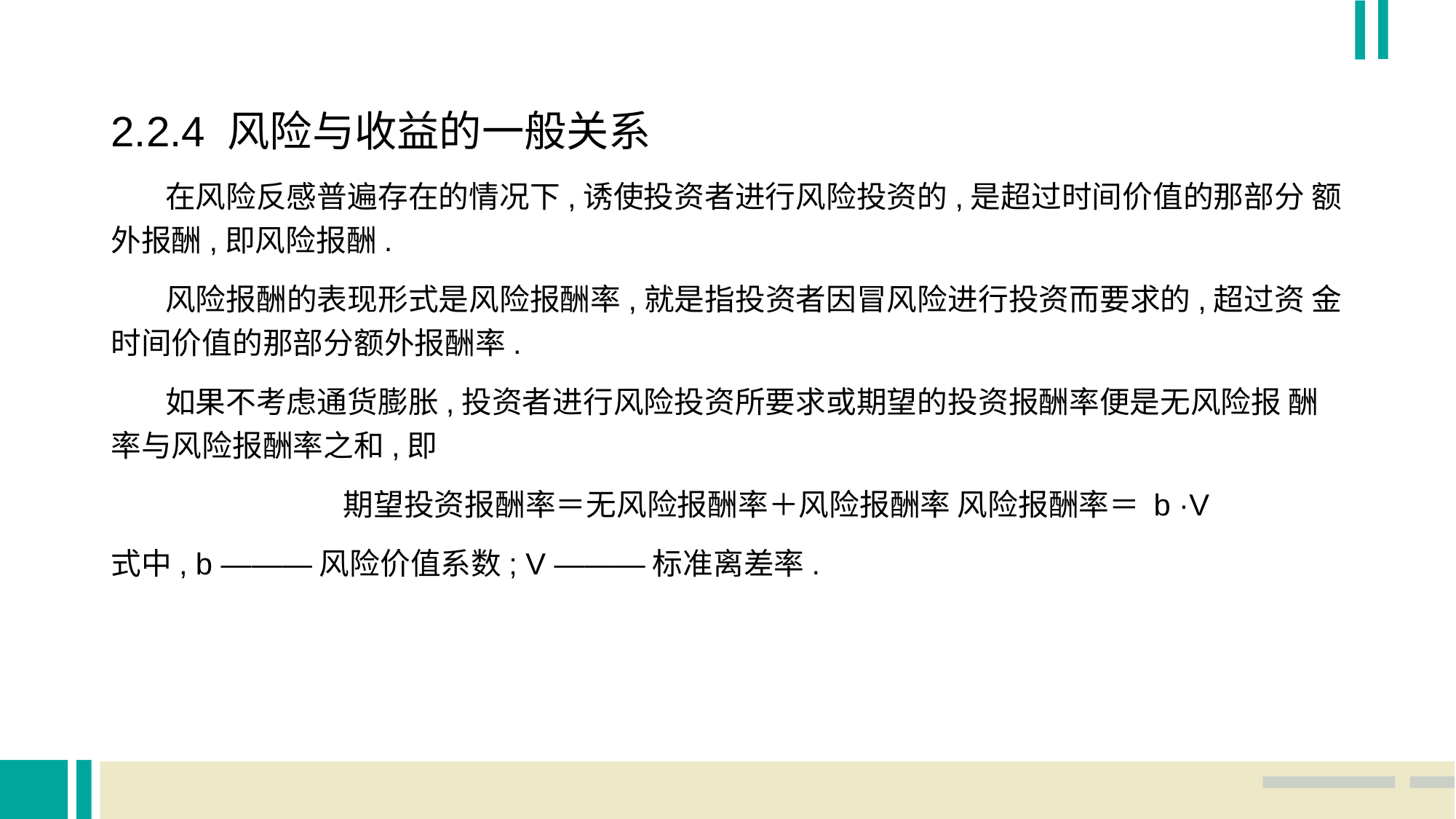

2.2.4 风险与收益的一般关系
       在风险反感普遍存在的情况下,诱使投资者进行风险投资的,是超过时间价值的那部分 额外报酬,即风险报酬.
       风险报酬的表现形式是风险报酬率,就是指投资者因冒风险进行投资而要求的,超过资 金时间价值的那部分额外报酬率.
       如果不考虑通货膨胀,投资者进行风险投资所要求或期望的投资报酬率便是无风险报 酬率与风险报酬率之和,即
		 期望投资报酬率＝无风险报酬率＋风险报酬率 风险报酬率＝ b ·V
式中, b ———风险价值系数; V ———标准离差率.